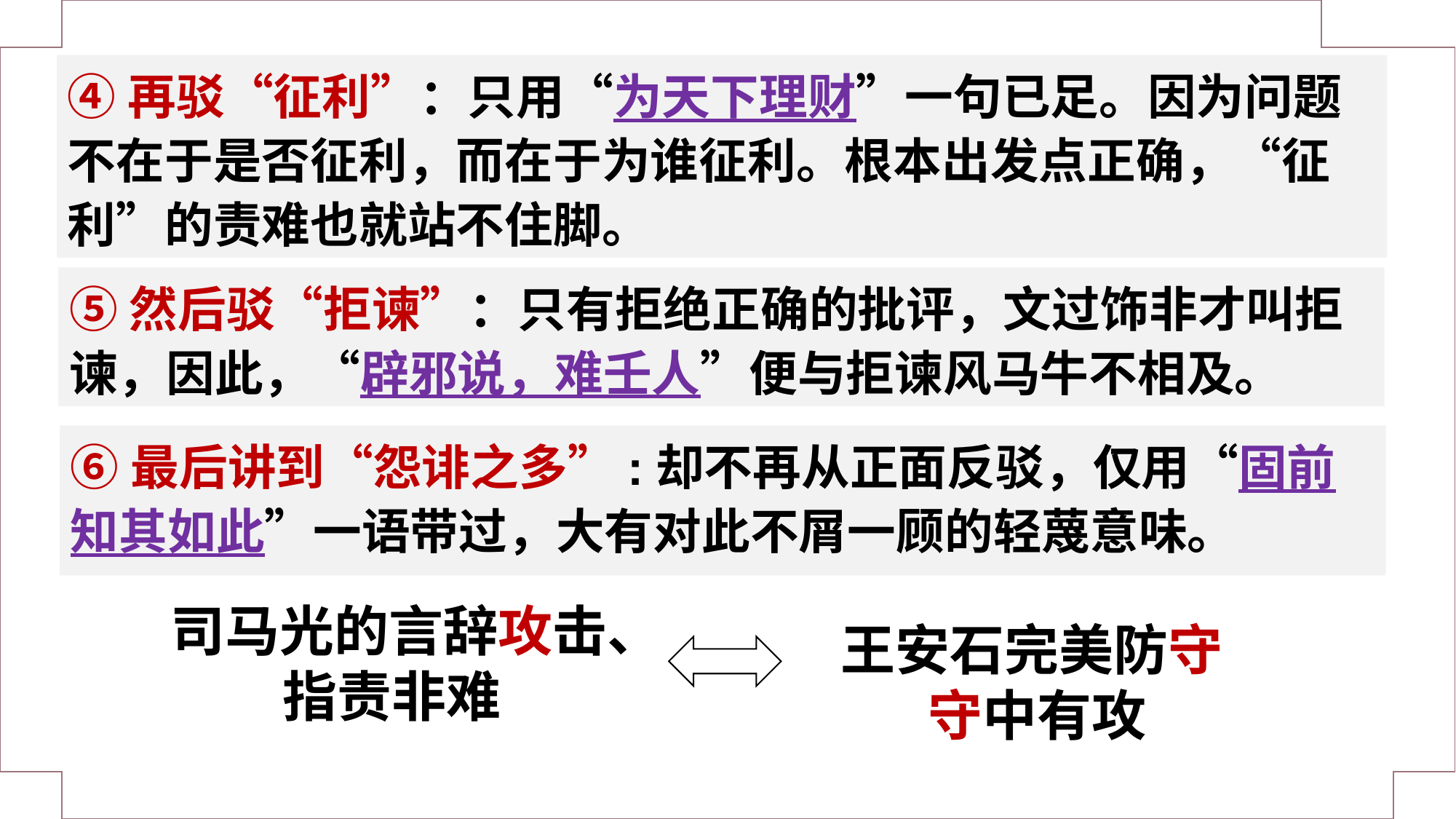

④再驳“征利”：只用“为天下理财”一句已足。因为问题不在于是否征利，而在于为谁征利。根本出发点正确，“征利”的责难也就站不住脚。
⑤然后驳“拒谏”：只有拒绝正确的批评，文过饰非才叫拒谏，因此，“辟邪说，难壬人”便与拒谏风马牛不相及。
⑥最后讲到“怨诽之多”:却不再从正面反驳，仅用“固前知其如此”一语带过，大有对此不屑一顾的轻蔑意味。
司马光的言辞攻击、
        指责非难

王安石完美防守
      守中有攻